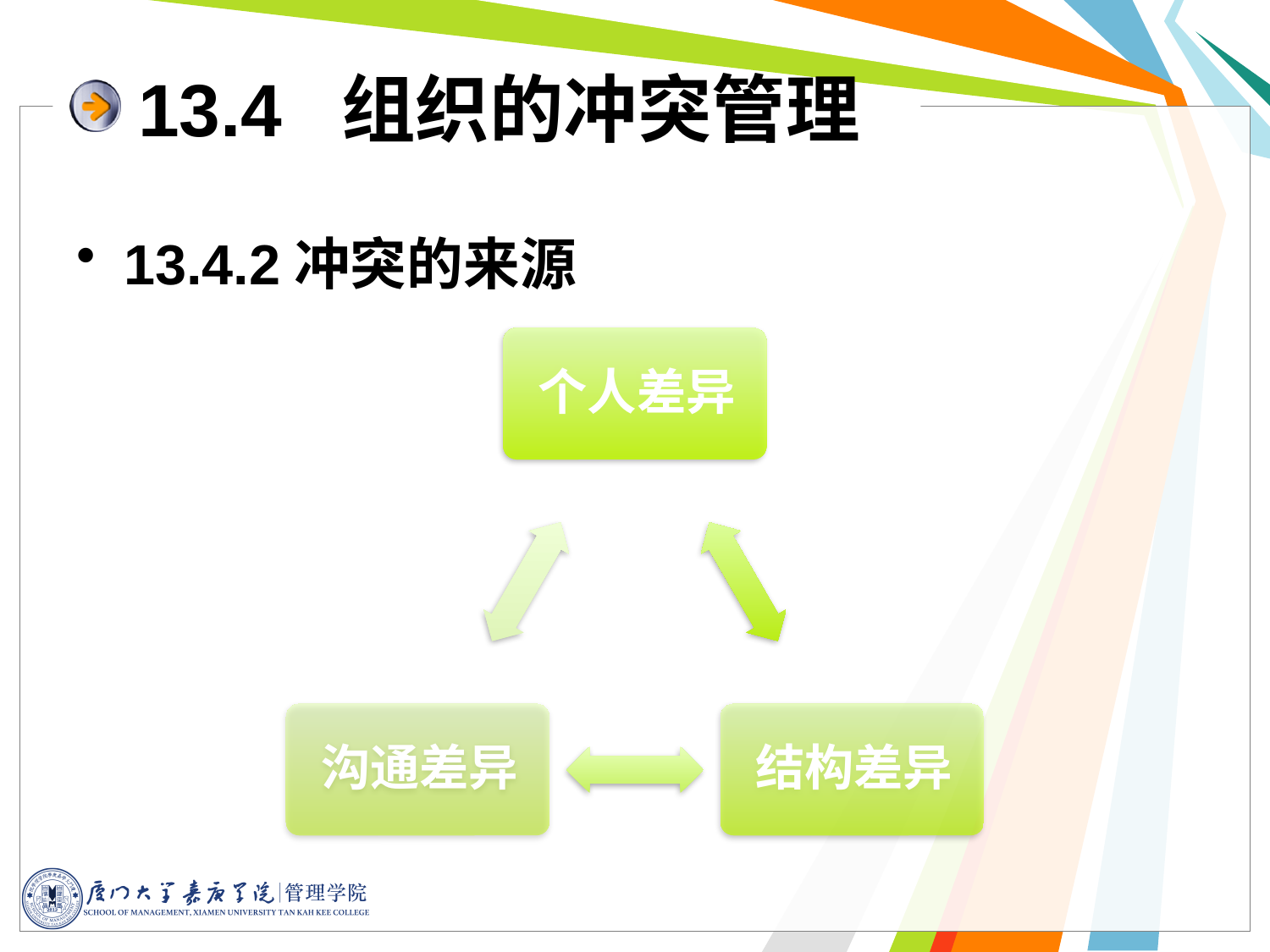

# 13.4  组织的冲突管理
13.4.2冲突的来源

个人差异

结构差异

沟通差异